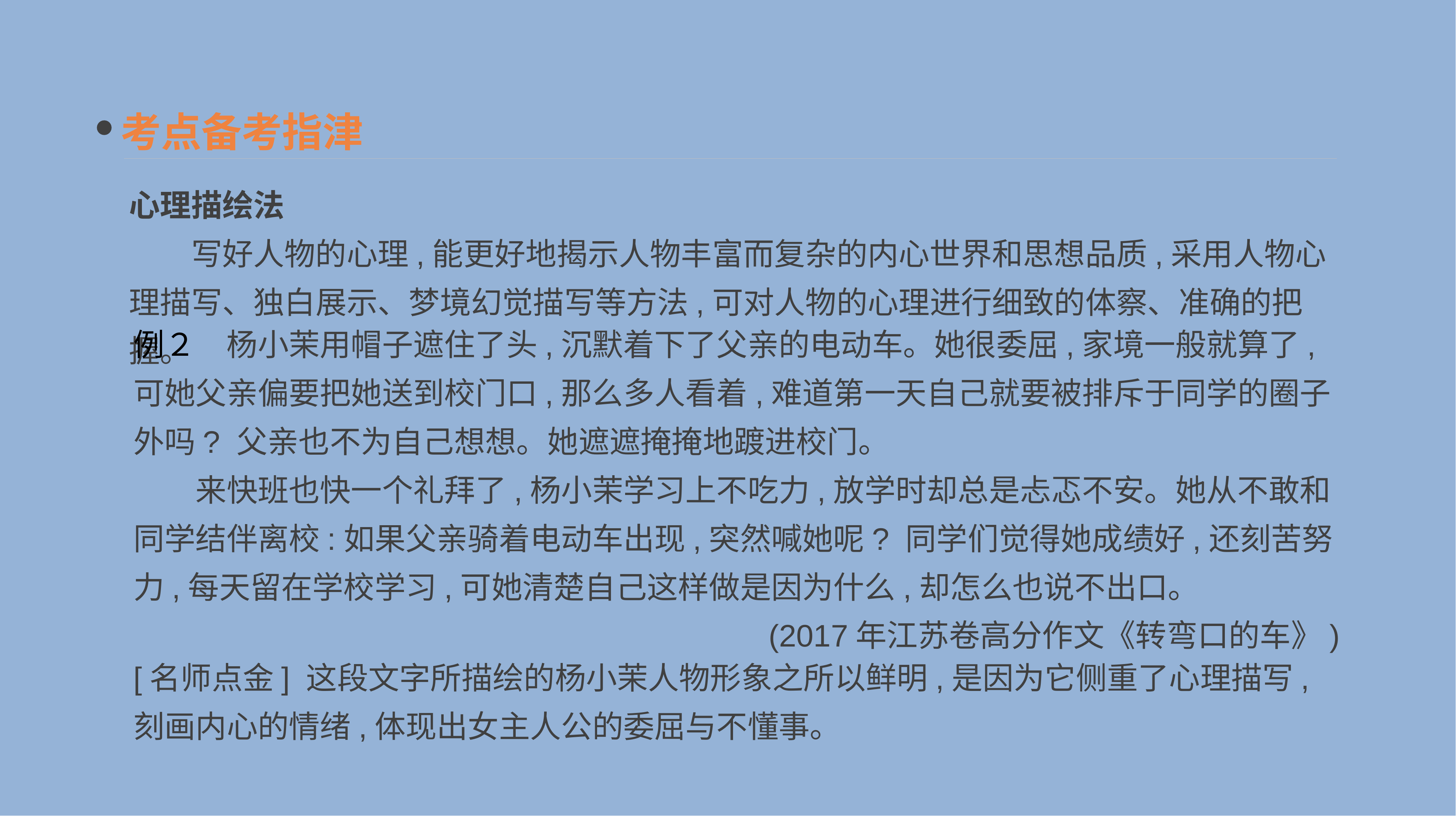

考点备考指津

心理描绘法
　　写好人物的心理,能更好地揭示人物丰富而复杂的内心世界和思想品质,采用人物心理描写、独白展示、梦境幻觉描写等方法,可对人物的心理进行细致的体察、准确的把握。
例２　杨小茉用帽子遮住了头,沉默着下了父亲的电动车。她很委屈,家境一般就算了,可她父亲偏要把她送到校门口,那么多人看着,难道第一天自己就要被排斥于同学的圈子外吗? 父亲也不为自己想想。她遮遮掩掩地踱进校门。
　　来快班也快一个礼拜了,杨小茉学习上不吃力,放学时却总是忐忑不安。她从不敢和同学结伴离校:如果父亲骑着电动车出现,突然喊她呢? 同学们觉得她成绩好,还刻苦努力,每天留在学校学习,可她清楚自己这样做是因为什么,却怎么也说不出口。
(2017年江苏卷高分作文《转弯口的车》)

[名师点金] 这段文字所描绘的杨小茉人物形象之所以鲜明,是因为它侧重了心理描写,刻画内心的情绪,体现出女主人公的委屈与不懂事。